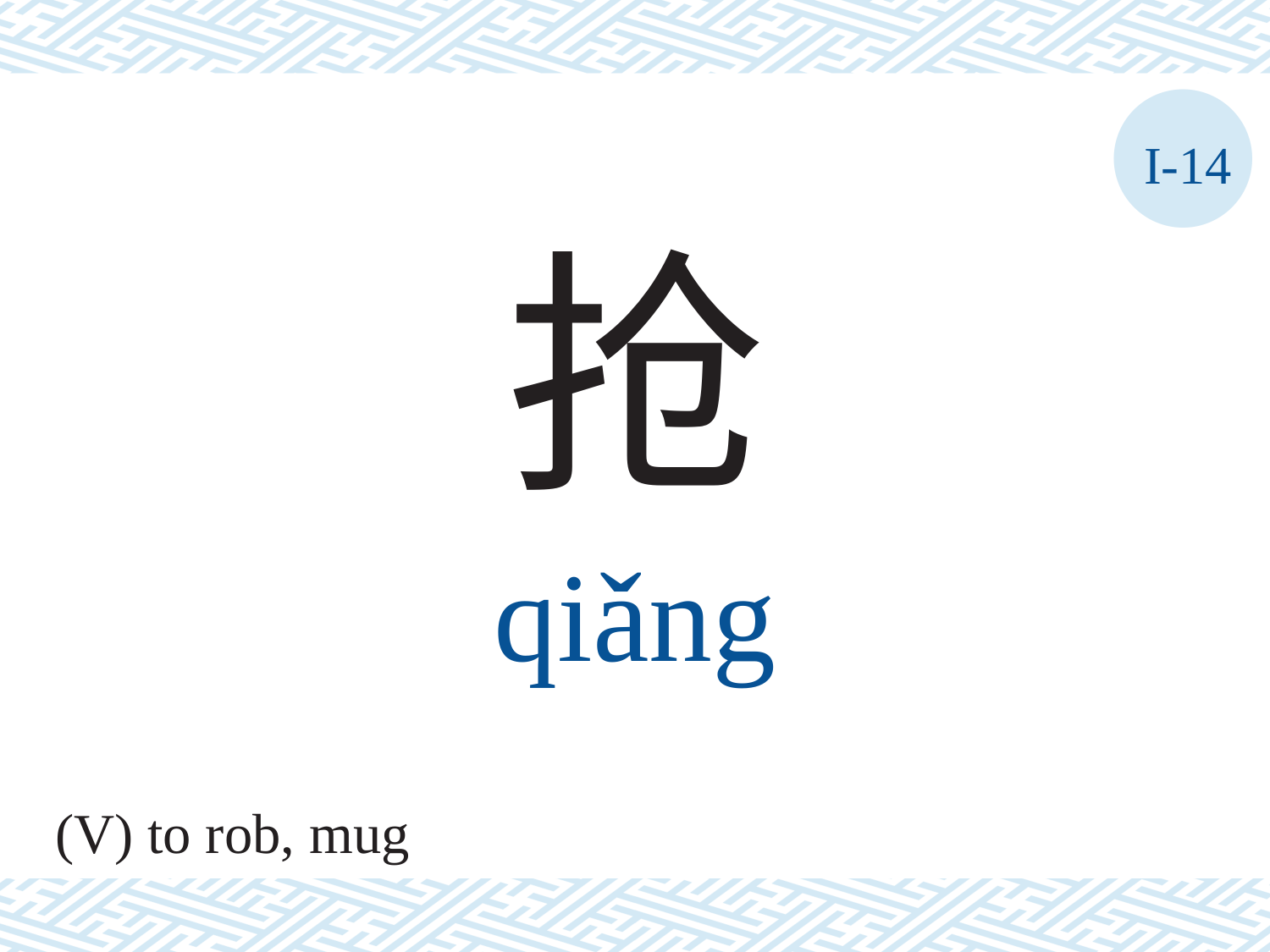

I-14
抢
qiǎng
(V) to rob, mug